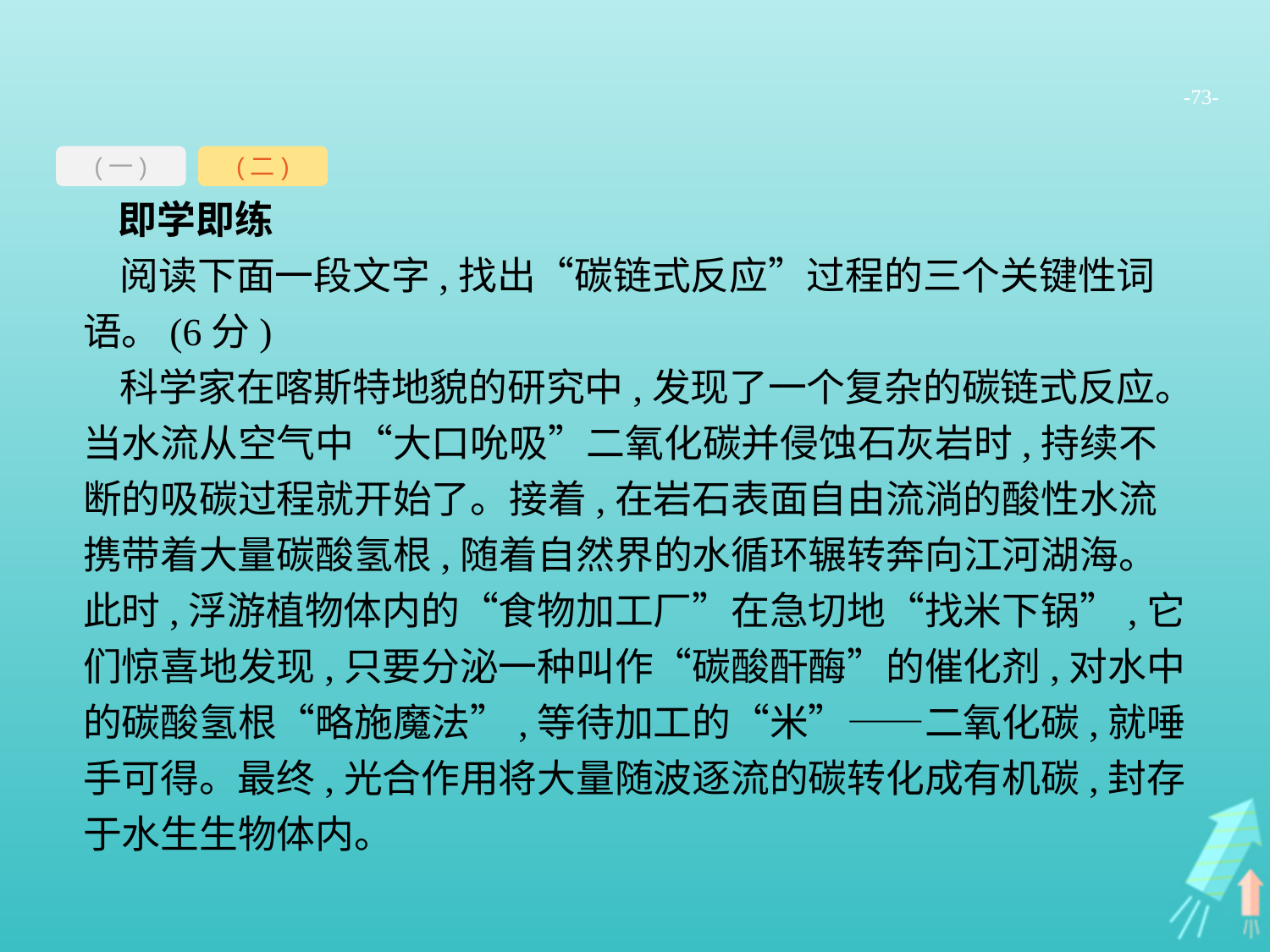

-73-
(一)
(二)
即学即练
阅读下面一段文字,找出“碳链式反应”过程的三个关键性词语。(6分)
科学家在喀斯特地貌的研究中,发现了一个复杂的碳链式反应。当水流从空气中“大口吮吸”二氧化碳并侵蚀石灰岩时,持续不断的吸碳过程就开始了。接着,在岩石表面自由流淌的酸性水流携带着大量碳酸氢根,随着自然界的水循环辗转奔向江河湖海。此时,浮游植物体内的“食物加工厂”在急切地“找米下锅”,它们惊喜地发现,只要分泌一种叫作“碳酸酐酶”的催化剂,对水中的碳酸氢根“略施魔法”,等待加工的“米”——二氧化碳,就唾手可得。最终,光合作用将大量随波逐流的碳转化成有机碳,封存于水生生物体内。